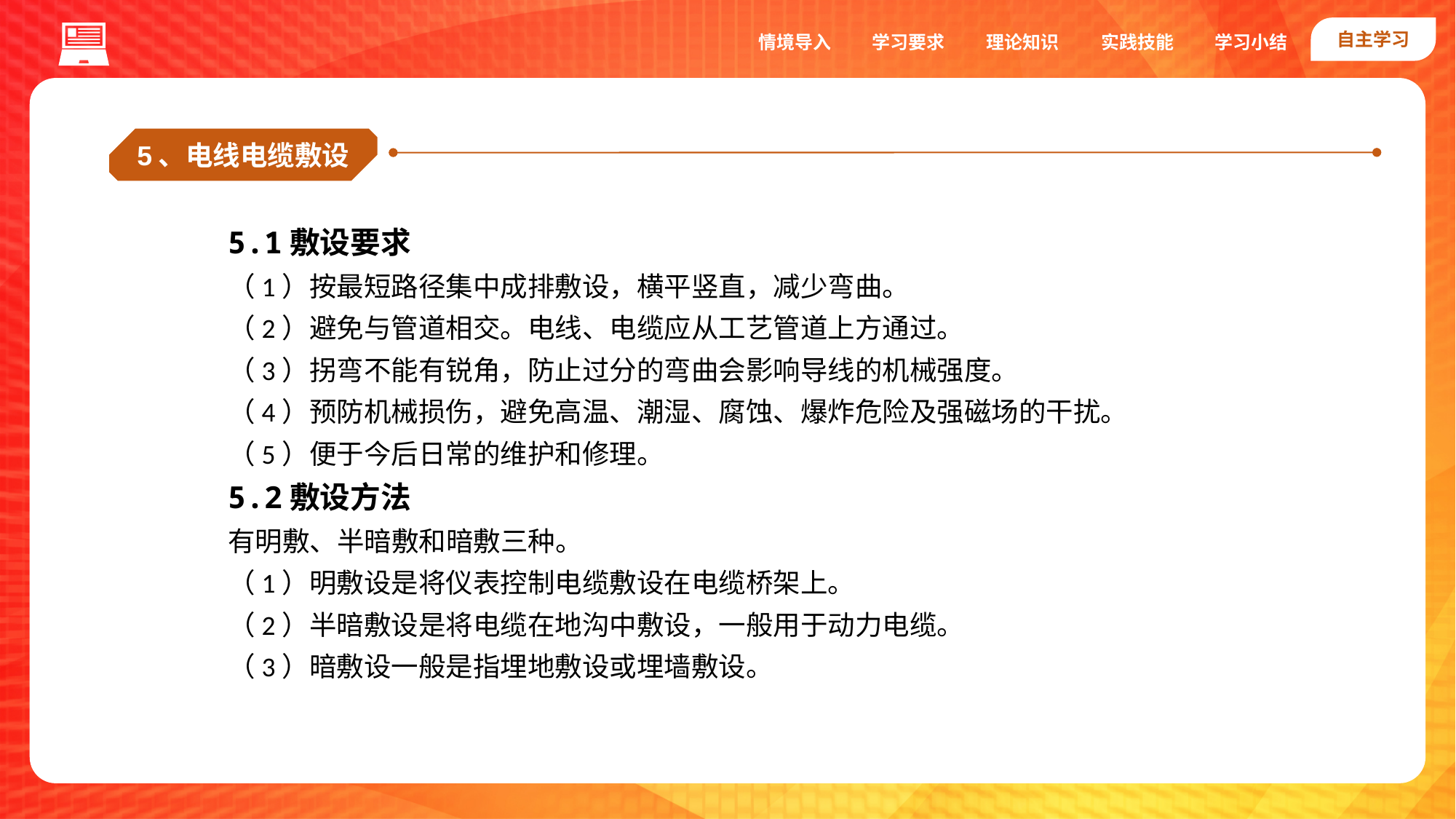

自主学习
实践技能
情境导入
学习要求
理论知识
学习小结

5、电线电缆敷设
5.1敷设要求
（1）按最短路径集中成排敷设，横平竖直，减少弯曲。
（2）避免与管道相交。电线、电缆应从工艺管道上方通过。
（3）拐弯不能有锐角，防止过分的弯曲会影响导线的机械强度。
（4）预防机械损伤，避免高温、潮湿、腐蚀、爆炸危险及强磁场的干扰。
（5）便于今后日常的维护和修理。
5.2敷设方法
有明敷、半暗敷和暗敷三种。
（1）明敷设是将仪表控制电缆敷设在电缆桥架上。
（2）半暗敷设是将电缆在地沟中敷设，一般用于动力电缆。
（3）暗敷设一般是指埋地敷设或埋墙敷设。